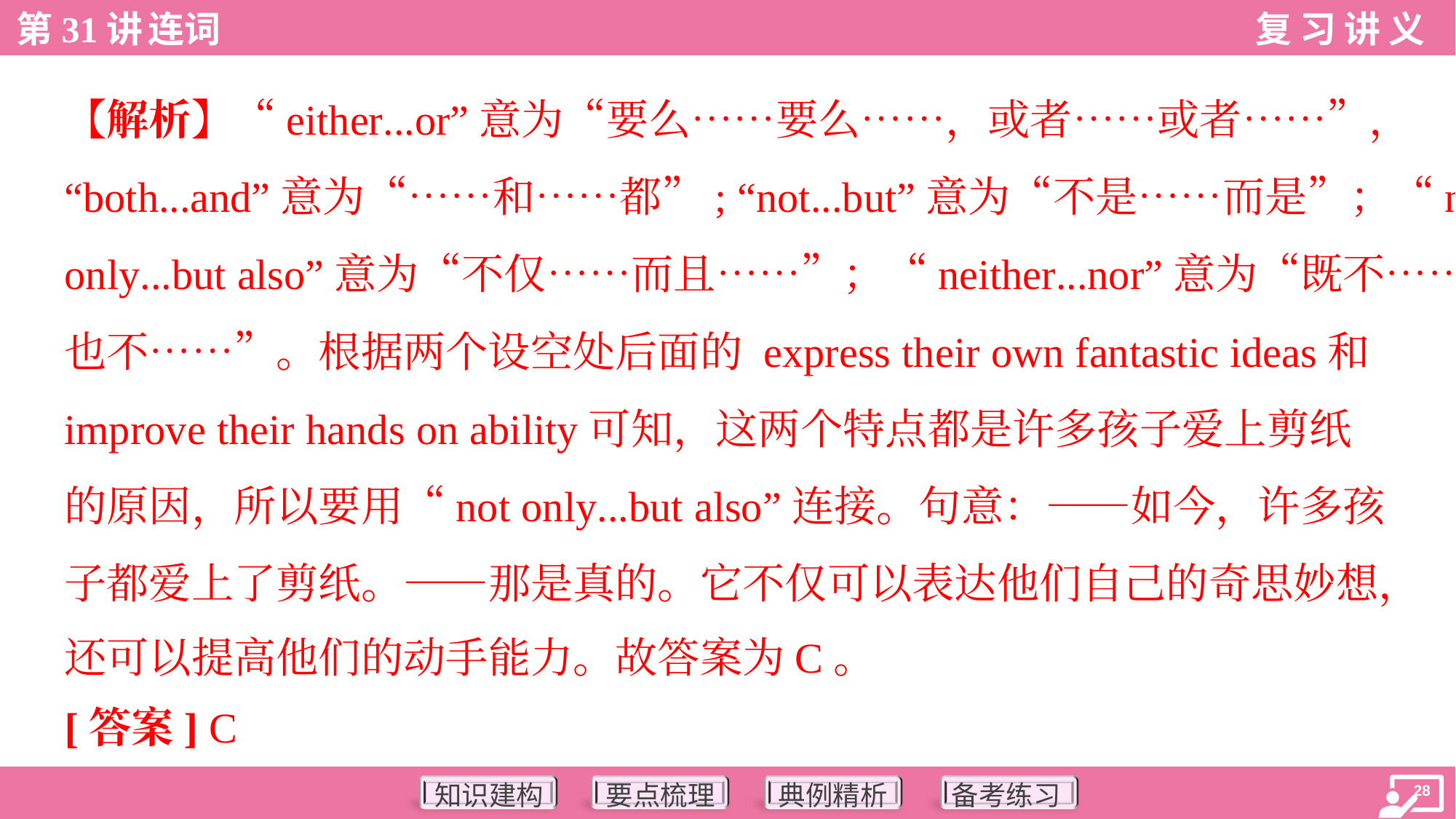

【解析】“either...or”意为“要么……要么……，或者……或者……”，
“both...and”意为“……和……都”; “not...but”意为“不是……而是”；“not
only...but also”意为“不仅……而且……”；“neither...nor”意为“既不……
也不……”。根据两个设空处后面的 express their own fantastic ideas和
improve their hands on ability可知，这两个特点都是许多孩子爱上剪纸
的原因，所以要用“not only...but also”连接。句意：——如今，许多孩
子都爱上了剪纸。——那是真的。它不仅可以表达他们自己的奇思妙想，
还可以提高他们的动手能力。故答案为C。
[答案] C